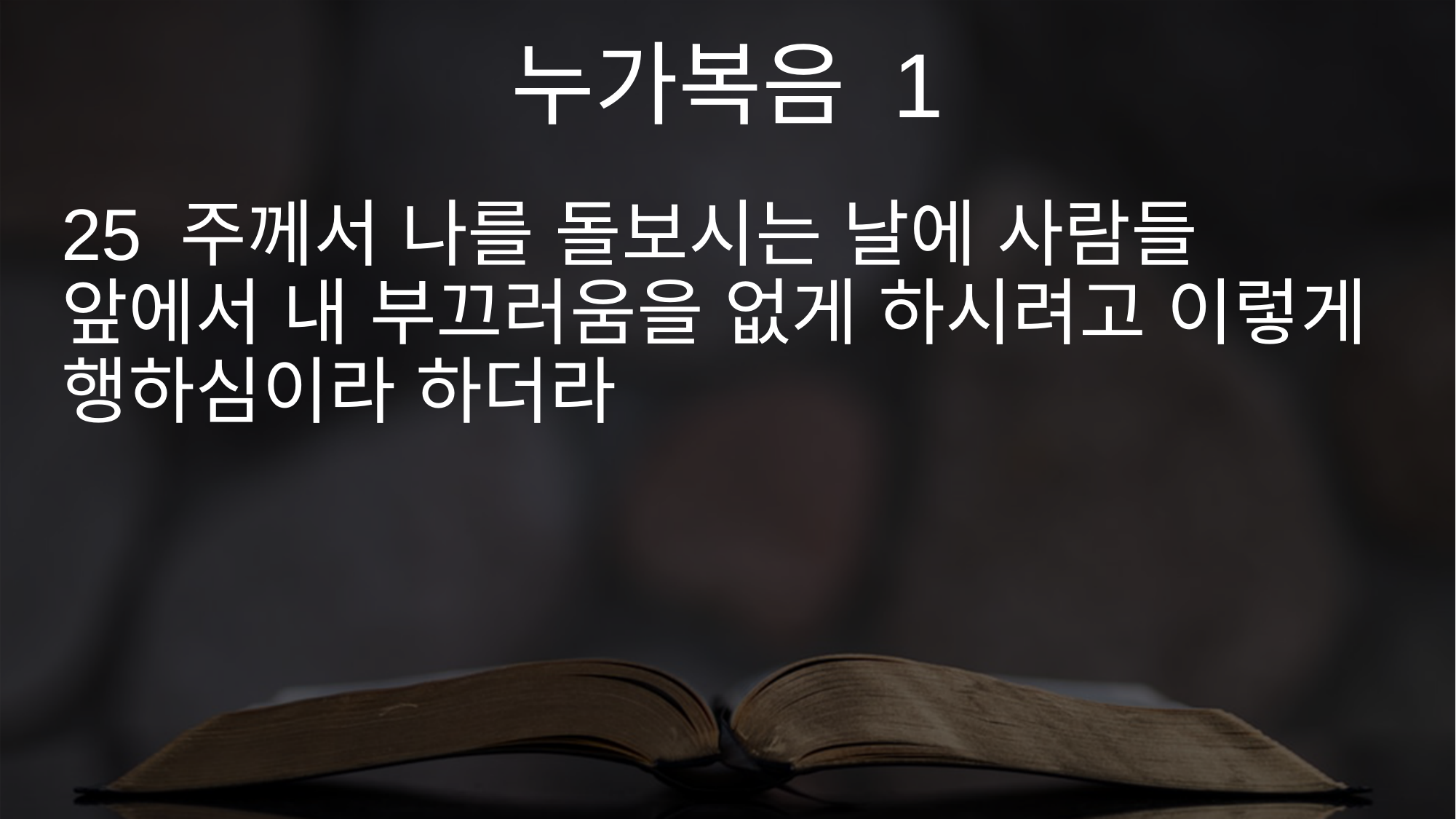

누가복음 1
25 주께서 나를 돌보시는 날에 사람들 앞에서 내 부끄러움을 없게 하시려고 이렇게 행하심이라 하더라